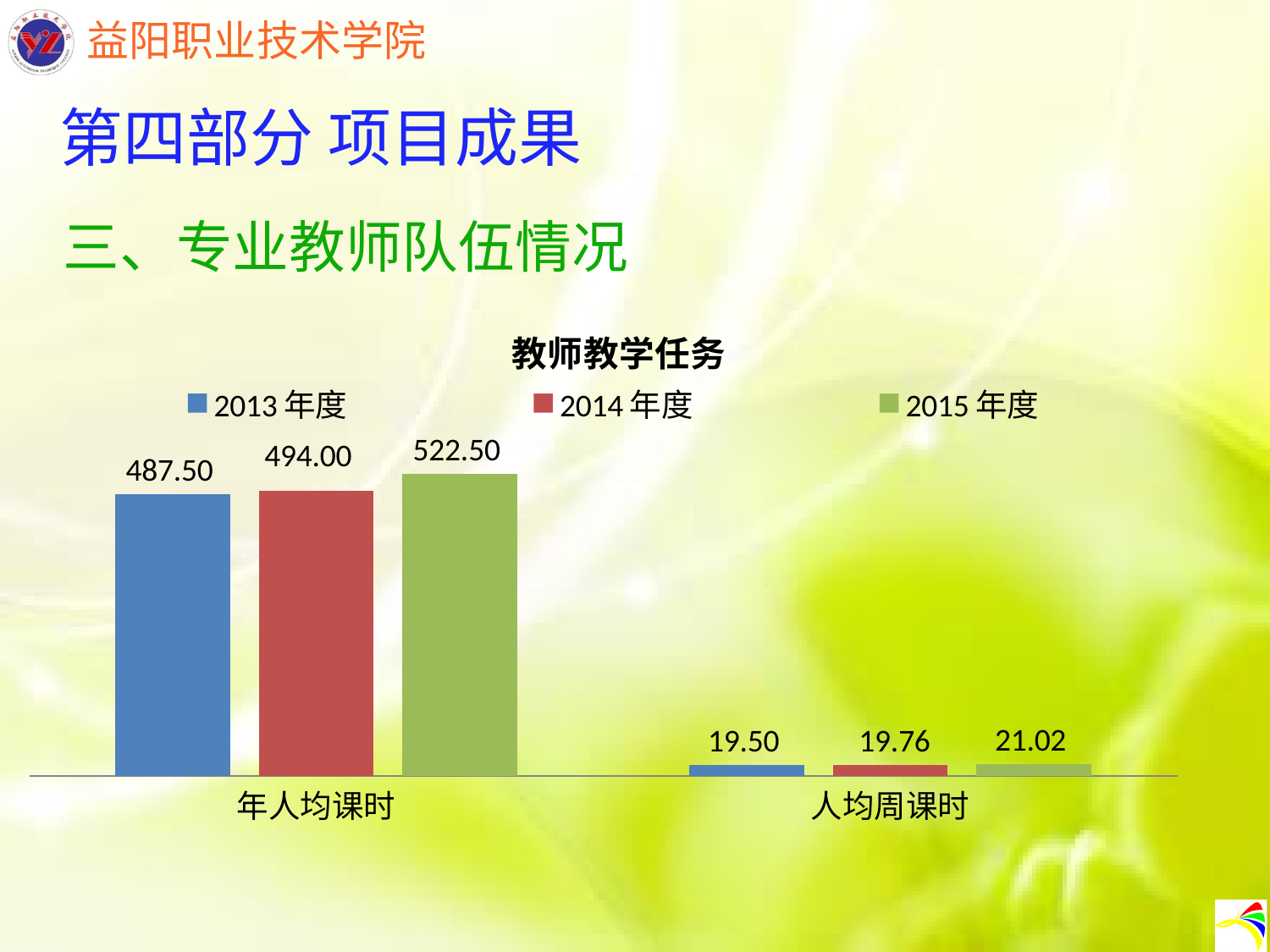

第四部分 项目成果
三、专业教师队伍情况

### Chart: 教师教学任务

| Category | 2013年度 | 2014年度 | 2015年度 |
|---|---|---|---|
| 年人均课时 | 487.5 | 494.0 | 522.5 |
| 人均周课时 | 19.5 | 19.76 | 21.02 |